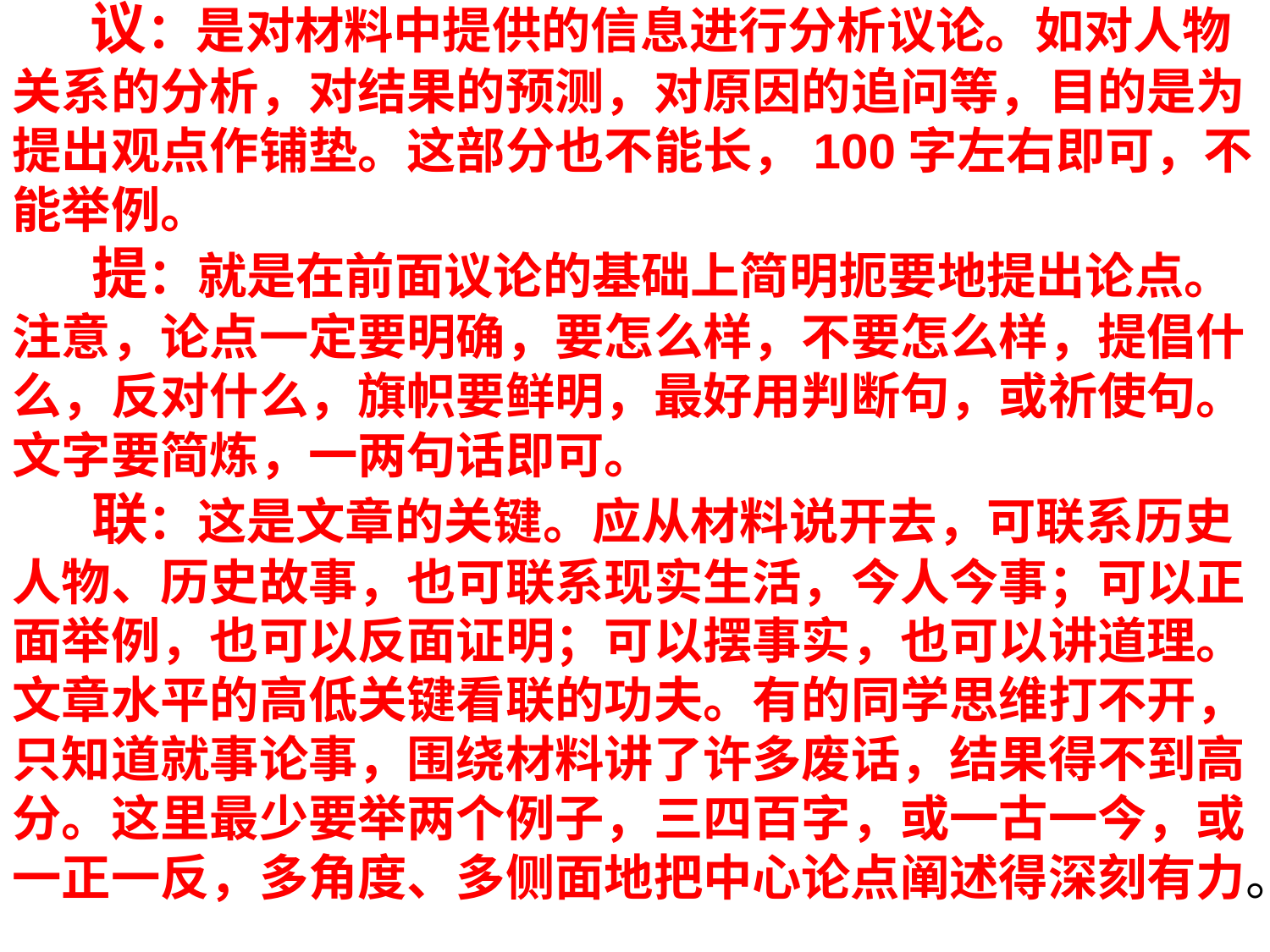

议：是对材料中提供的信息进行分析议论。如对人物关系的分析，对结果的预测，对原因的追问等，目的是为提出观点作铺垫。这部分也不能长，100字左右即可，不能举例。
      提：就是在前面议论的基础上简明扼要地提出论点。注意，论点一定要明确，要怎么样，不要怎么样，提倡什么，反对什么，旗帜要鲜明，最好用判断句，或祈使句。文字要简炼，一两句话即可。
      联：这是文章的关键。应从材料说开去，可联系历史人物、历史故事，也可联系现实生活，今人今事；可以正面举例，也可以反面证明；可以摆事实，也可以讲道理。文章水平的高低关键看联的功夫。有的同学思维打不开，只知道就事论事，围绕材料讲了许多废话，结果得不到高分。这里最少要举两个例子，三四百字，或一古一今，或一正一反，多角度、多侧面地把中心论点阐述得深刻有力。